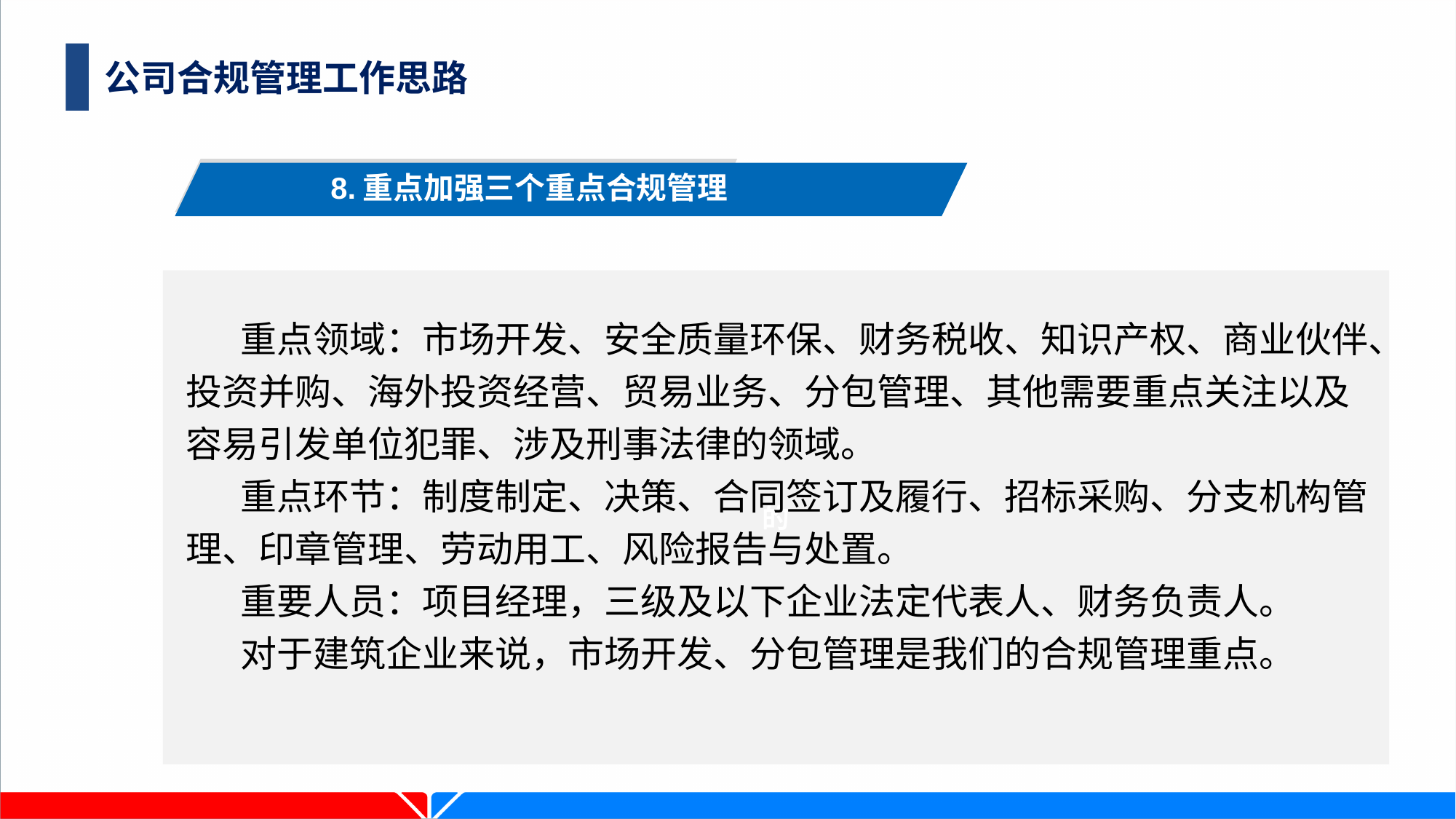

公司合规管理工作思路

8.重点加强三个重点合规管理
的
重点领域：市场开发、安全质量环保、财务税收、知识产权、商业伙伴、投资并购、海外投资经营、贸易业务、分包管理、其他需要重点关注以及容易引发单位犯罪、涉及刑事法律的领域。
重点环节：制度制定、决策、合同签订及履行、招标采购、分支机构管理、印章管理、劳动用工、风险报告与处置。
重要人员：项目经理，三级及以下企业法定代表人、财务负责人。
对于建筑企业来说，市场开发、分包管理是我们的合规管理重点。